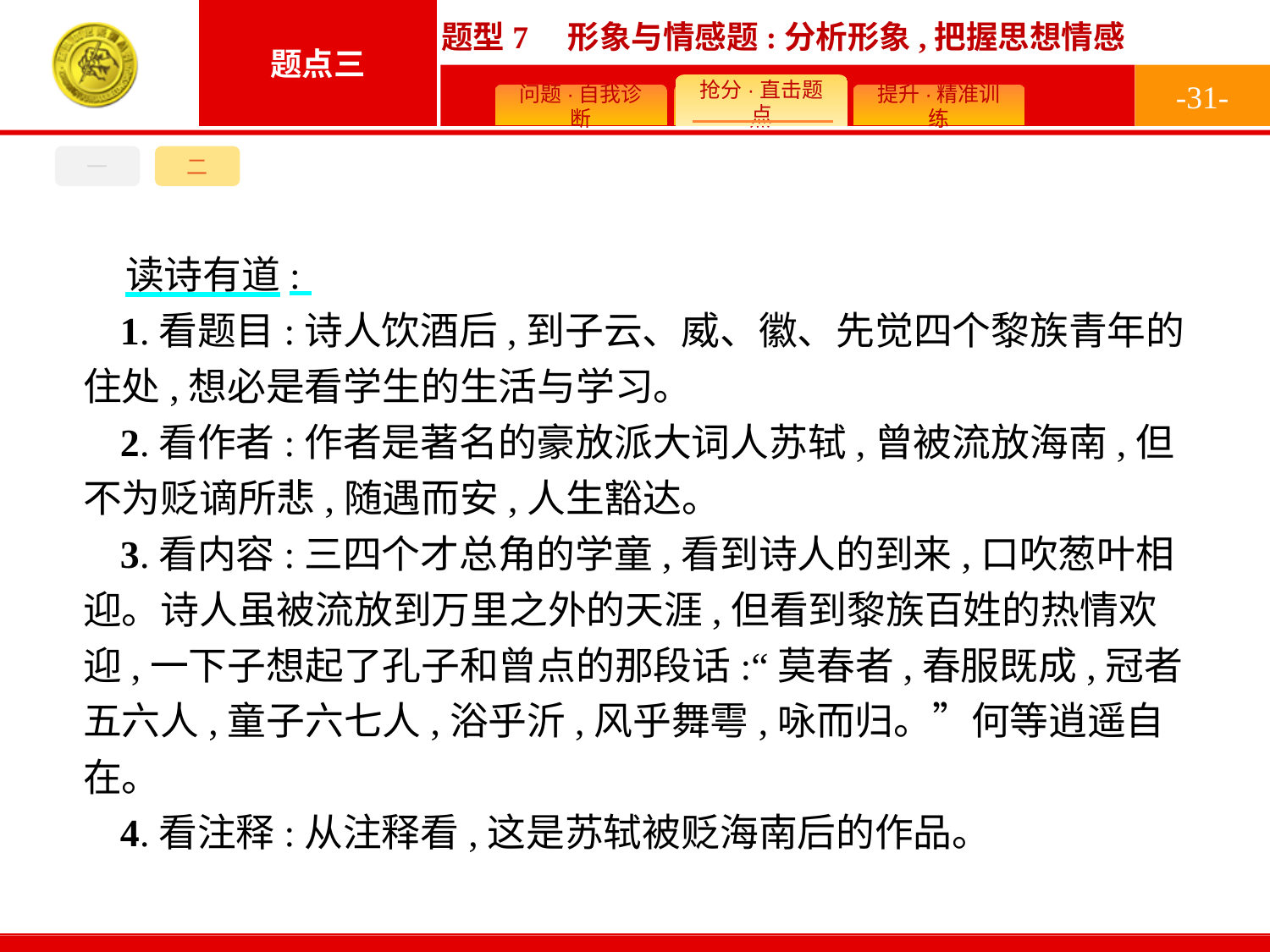

-31-
一
二
读诗有道:
1.看题目:诗人饮酒后,到子云、威、徽、先觉四个黎族青年的住处,想必是看学生的生活与学习。
2.看作者:作者是著名的豪放派大词人苏轼,曾被流放海南,但不为贬谪所悲,随遇而安,人生豁达。
3.看内容:三四个才总角的学童,看到诗人的到来,口吹葱叶相迎。诗人虽被流放到万里之外的天涯,但看到黎族百姓的热情欢迎,一下子想起了孔子和曾点的那段话:“莫春者,春服既成,冠者五六人,童子六七人,浴乎沂,风乎舞雩,咏而归。”何等逍遥自在。
4.看注释:从注释看,这是苏轼被贬海南后的作品。